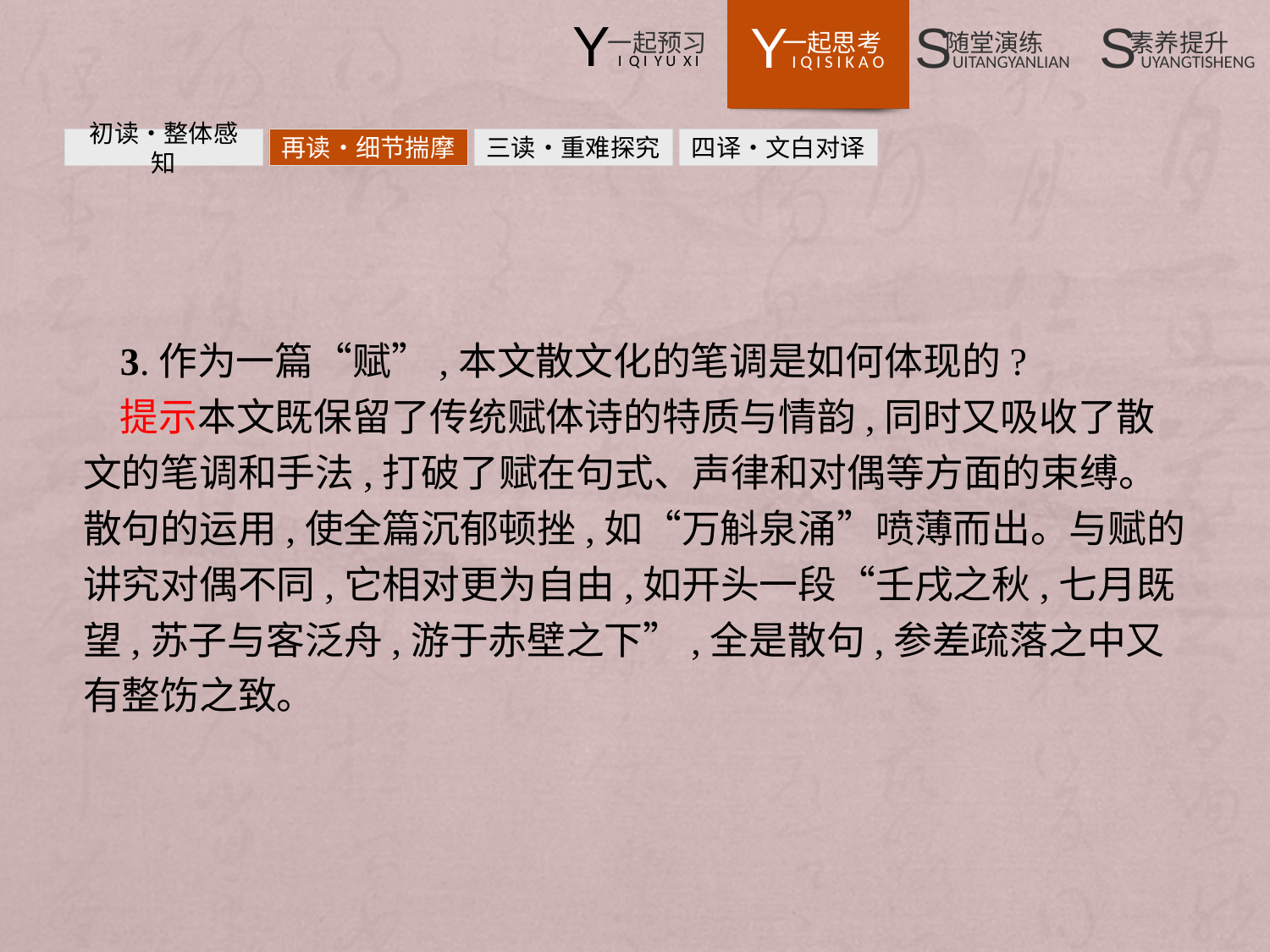

初读•整体感知
再读•细节揣摩
三读•重难探究
四译•文白对译
3.作为一篇“赋”,本文散文化的笔调是如何体现的?
提示本文既保留了传统赋体诗的特质与情韵,同时又吸收了散文的笔调和手法,打破了赋在句式、声律和对偶等方面的束缚。散句的运用,使全篇沉郁顿挫,如“万斛泉涌”喷薄而出。与赋的讲究对偶不同,它相对更为自由,如开头一段“壬戌之秋,七月既望,苏子与客泛舟,游于赤壁之下”,全是散句,参差疏落之中又有整饬之致。